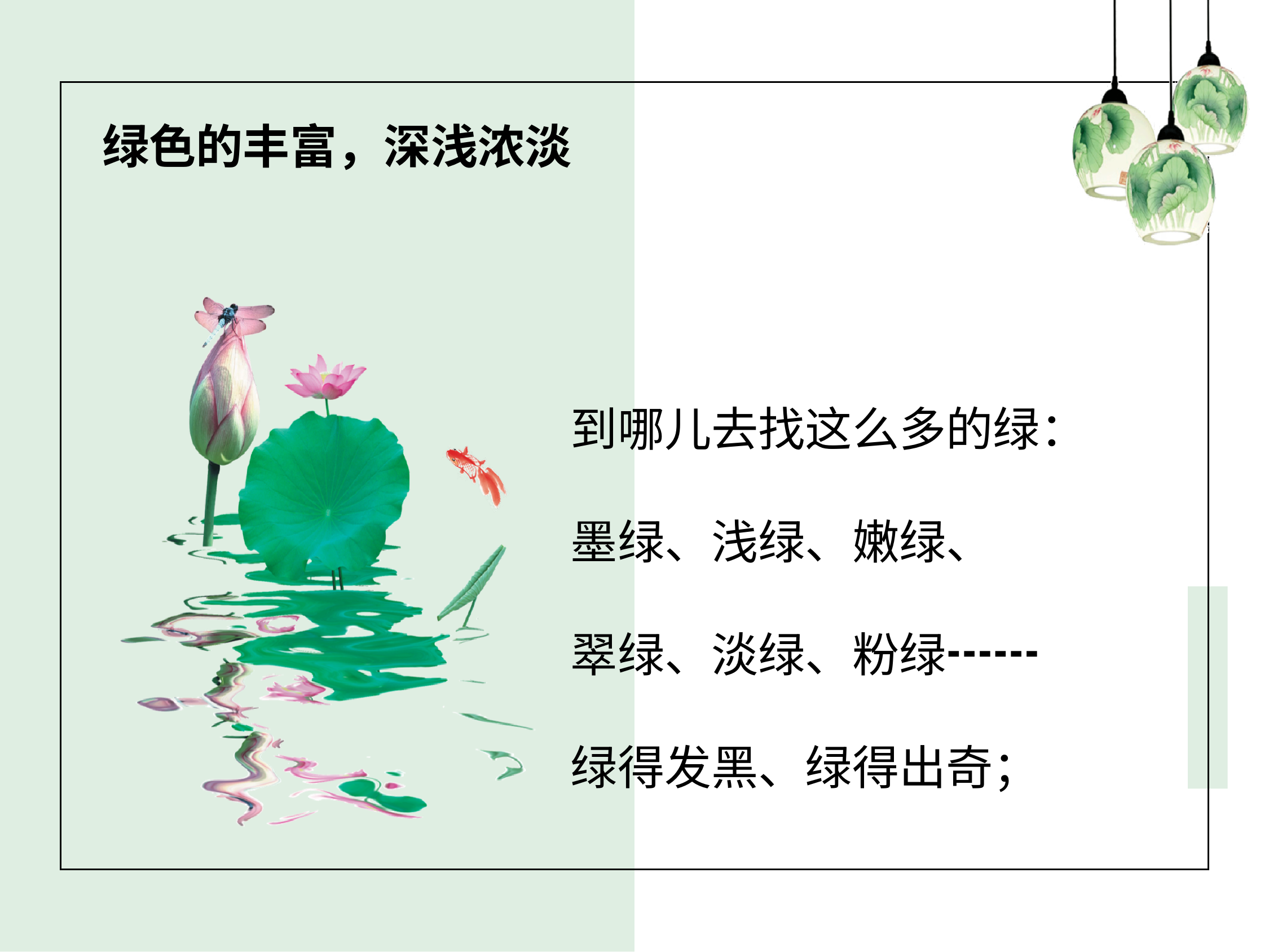

绿色的丰富，深浅浓淡
到哪儿去找这么多的绿：

墨绿、浅绿、嫩绿、

翠绿、淡绿、粉绿┅┅

绿得发黑、绿得出奇；